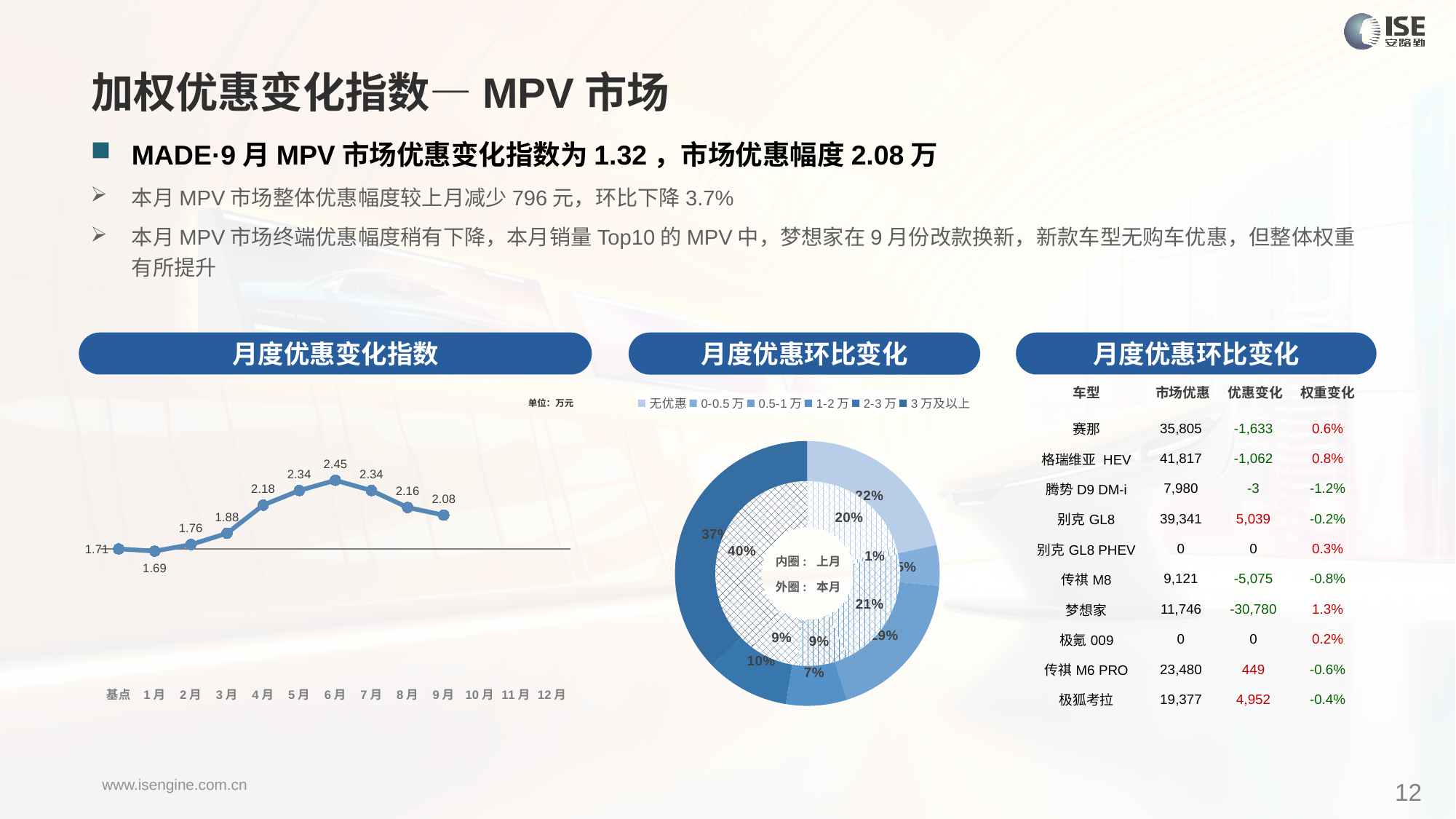

加权优惠变化指数—MPV市场
MADE·9月MPV市场优惠变化指数为1.32，市场优惠幅度2.08万
本月MPV市场整体优惠幅度较上月减少796元，环比下降3.7%
本月MPV市场终端优惠幅度稍有下降，本月销量Top10的MPV中，梦想家在9月份改款换新，新款车型无购车优惠，但整体权重有所提升
月度优惠变化指数

月度优惠环比变化

月度优惠环比变化

| 车型 | 市场优惠 | 优惠变化 | 权重变化 |
| --- | --- | --- | --- |
| 赛那 | 35,805 | -1,633 | 0.6% |
| 格瑞维亚 HEV | 41,817 | -1,062 | 0.8% |
| 腾势D9 DM-i | 7,980 | -3 | -1.2% |
| 别克GL8 | 39,341 | 5,039 | -0.2% |
| 别克GL8 PHEV | 0 | 0 | 0.3% |
| 传祺M8 | 9,121 | -5,075 | -0.8% |
| 梦想家 | 11,746 | -30,780 | 1.3% |
| 极氪009 | 0 | 0 | 0.2% |
| 传祺M6 PRO | 23,480 | 449 | -0.6% |
| 极狐考拉 | 19,377 | 4,952 | -0.4% |

### Chart

| Category | Y2024 |
|---|---|
| 基点 | 0.0 |
| 1月 | -0.08762668422021373 |
| 2月 | 0.17 |
| 3月 | 0.61 |
| 4月 | 1.71 |
| 5月 | 2.28 |
| 6月 | 2.68 |
| 7月 | 2.28 |
| 8月 | 1.62 |
| 9月 | 1.32 |
| 10月 | None |
| 11月 | None |
| 12月 | None |

### Chart

| Category | 销量 |
|---|---|
| 无优惠 | 16938.0 |
| 0-0.5万 | 3898.0 |
| 0.5-1万 | 14675.0 |
| 1-2万 | 5832.0 |
| 2-3万 | 7991.0 |
| 3万及以上 | 29258.0 |
单位：万元

### Chart

| Category | 销量 |
|---|---|
| 无优惠 | 15066.0 |
| 0-0.5万 | 899.0 |
| 0.5-1万 | 15628.0 |
| 1-2万 | 6600.0 |
| 2-3万 | 6310.0 |
| 3万及以上 | 29216.0 |
内圈:  上月
外圈:  本月
12